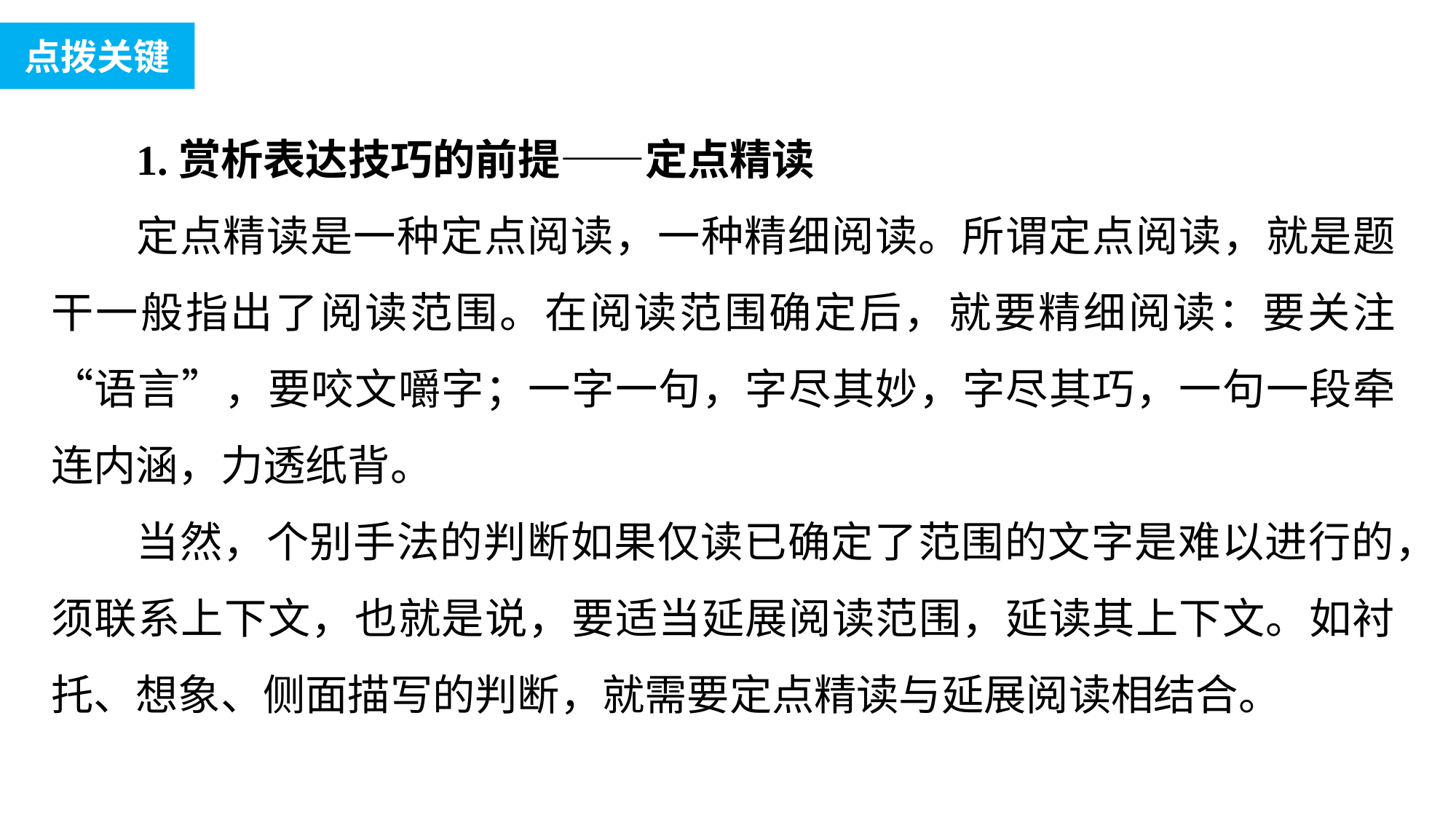

点拨关键
1.赏析表达技巧的前提——定点精读
定点精读是一种定点阅读，一种精细阅读。所谓定点阅读，就是题干一般指出了阅读范围。在阅读范围确定后，就要精细阅读：要关注“语言”，要咬文嚼字；一字一句，字尽其妙，字尽其巧，一句一段牵连内涵，力透纸背。
当然，个别手法的判断如果仅读已确定了范围的文字是难以进行的，须联系上下文，也就是说，要适当延展阅读范围，延读其上下文。如衬托、想象、侧面描写的判断，就需要定点精读与延展阅读相结合。